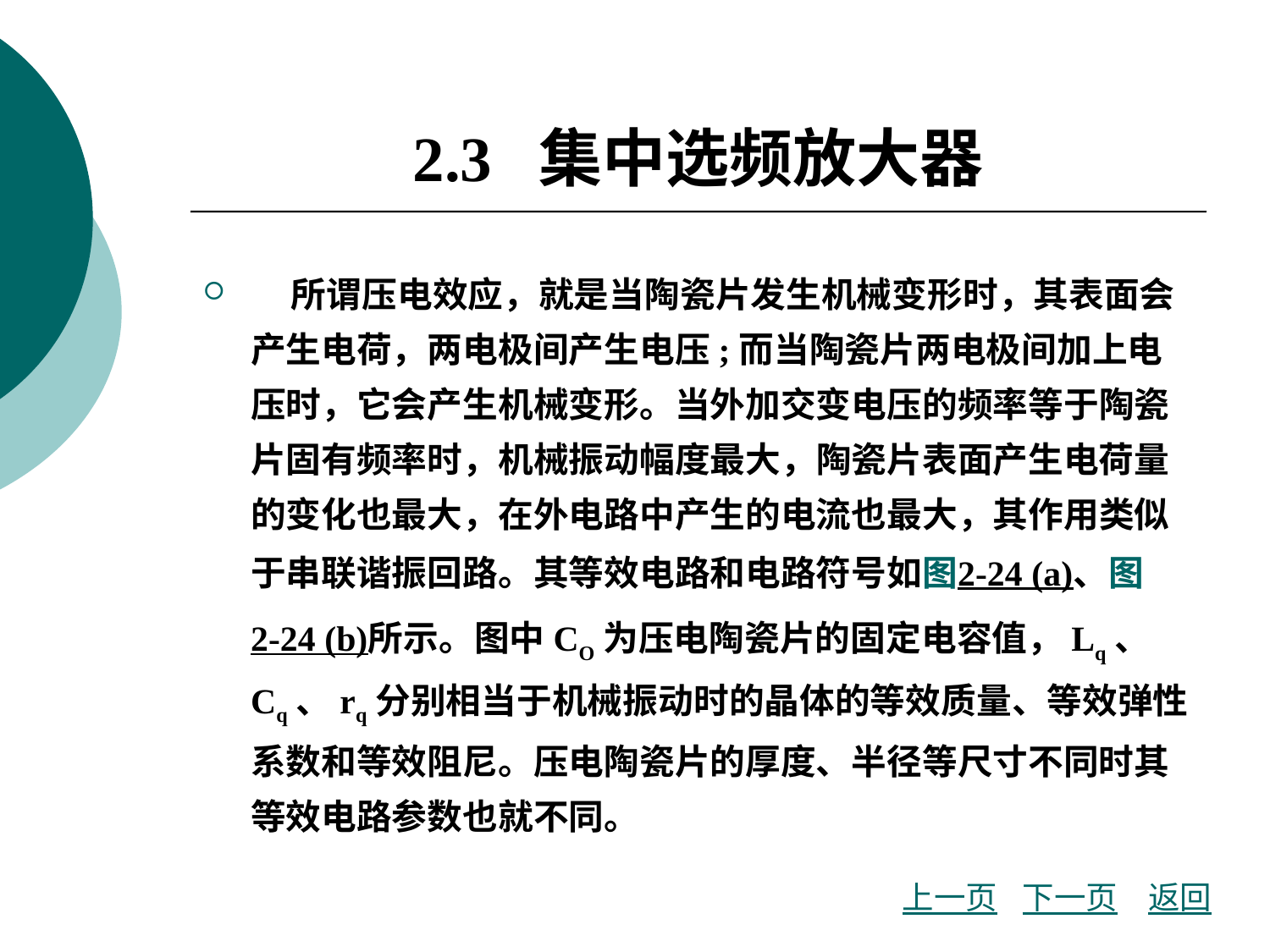

# 2.3  集中选频放大器
    所谓压电效应，就是当陶瓷片发生机械变形时，其表面会产生电荷，两电极间产生电压;而当陶瓷片两电极间加上电压时，它会产生机械变形。当外加交变电压的频率等于陶瓷片固有频率时，机械振动幅度最大，陶瓷片表面产生电荷量的变化也最大，在外电路中产生的电流也最大，其作用类似于串联谐振回路。其等效电路和电路符号如图2-24 (a)、图2-24 (b)所示。图中CO为压电陶瓷片的固定电容值，Lq、 Cq、rq分别相当于机械振动时的晶体的等效质量、等效弹性系数和等效阻尼。压电陶瓷片的厚度、半径等尺寸不同时其等效电路参数也就不同。
上一页
下一页
返回